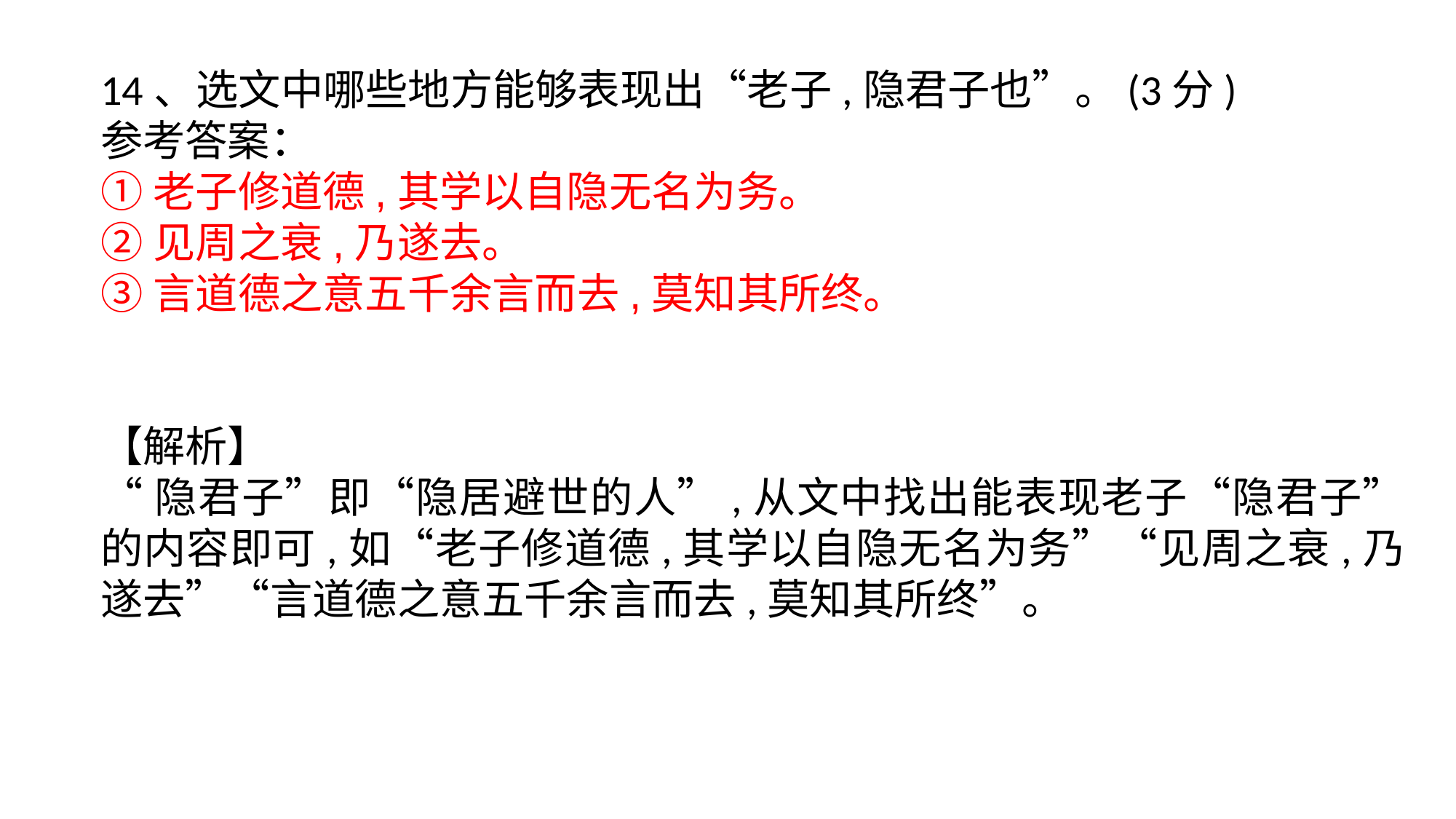

14、选文中哪些地方能够表现出“老子,隐君子也”。(3分)
参考答案：
①老子修道德,其学以自隐无名为务。
②见周之衰,乃遂去。
③言道德之意五千余言而去,莫知其所终。

【解析】
“隐君子”即“隐居避世的人”,从文中找出能表现老子“隐君子”的内容即可,如“老子修道德,其学以自隐无名为务”“见周之衰,乃遂去”“言道德之意五千余言而去,莫知其所终”。